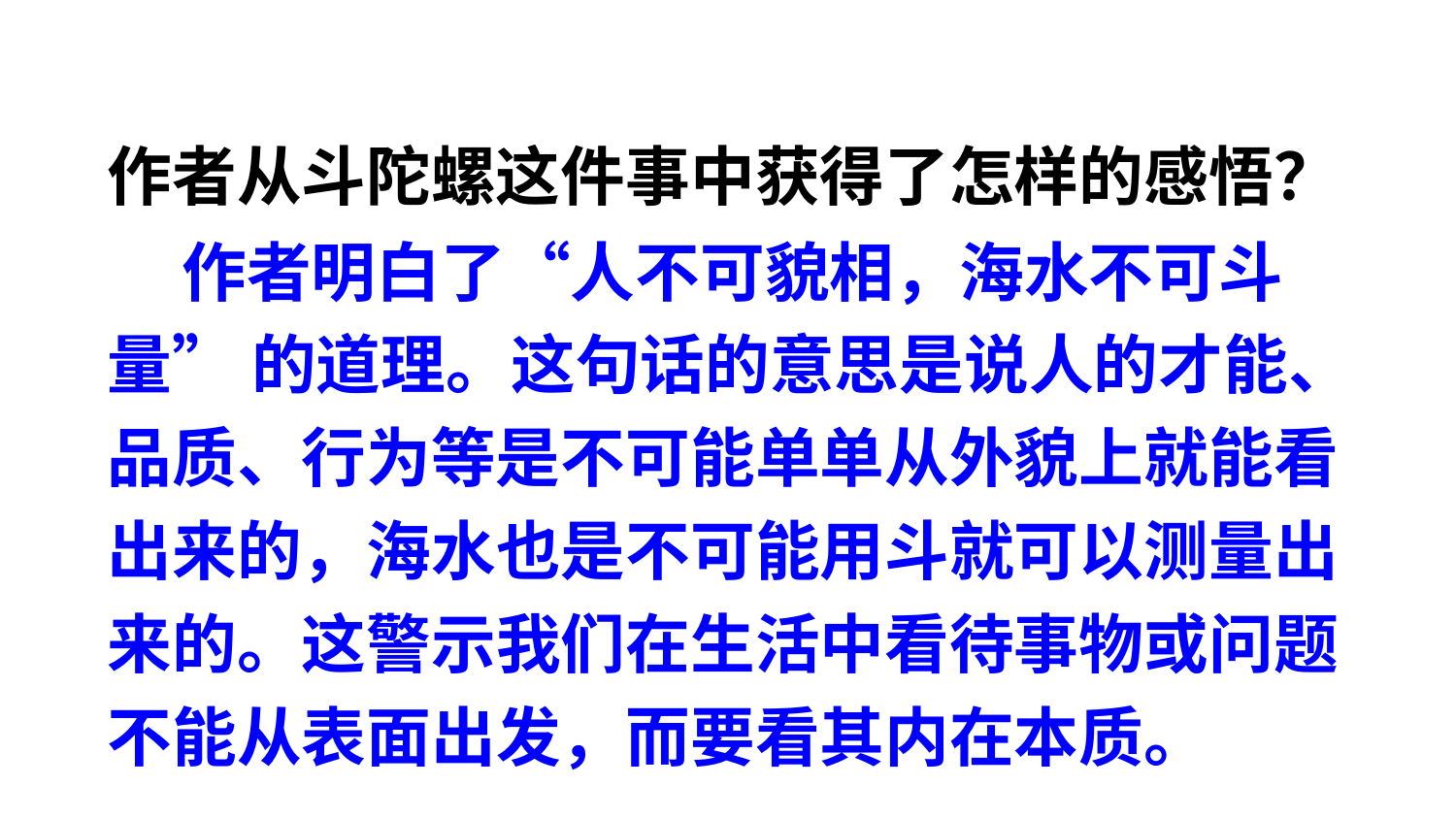

作者从斗陀螺这件事中获得了怎样的感悟？
    作者明白了“人不可貌相，海水不可斗量” 的道理。这句话的意思是说人的才能、品质、行为等是不可能单单从外貌上就能看出来的，海水也是不可能用斗就可以测量出来的。这警示我们在生活中看待事物或问题不能从表面出发，而要看其内在本质。